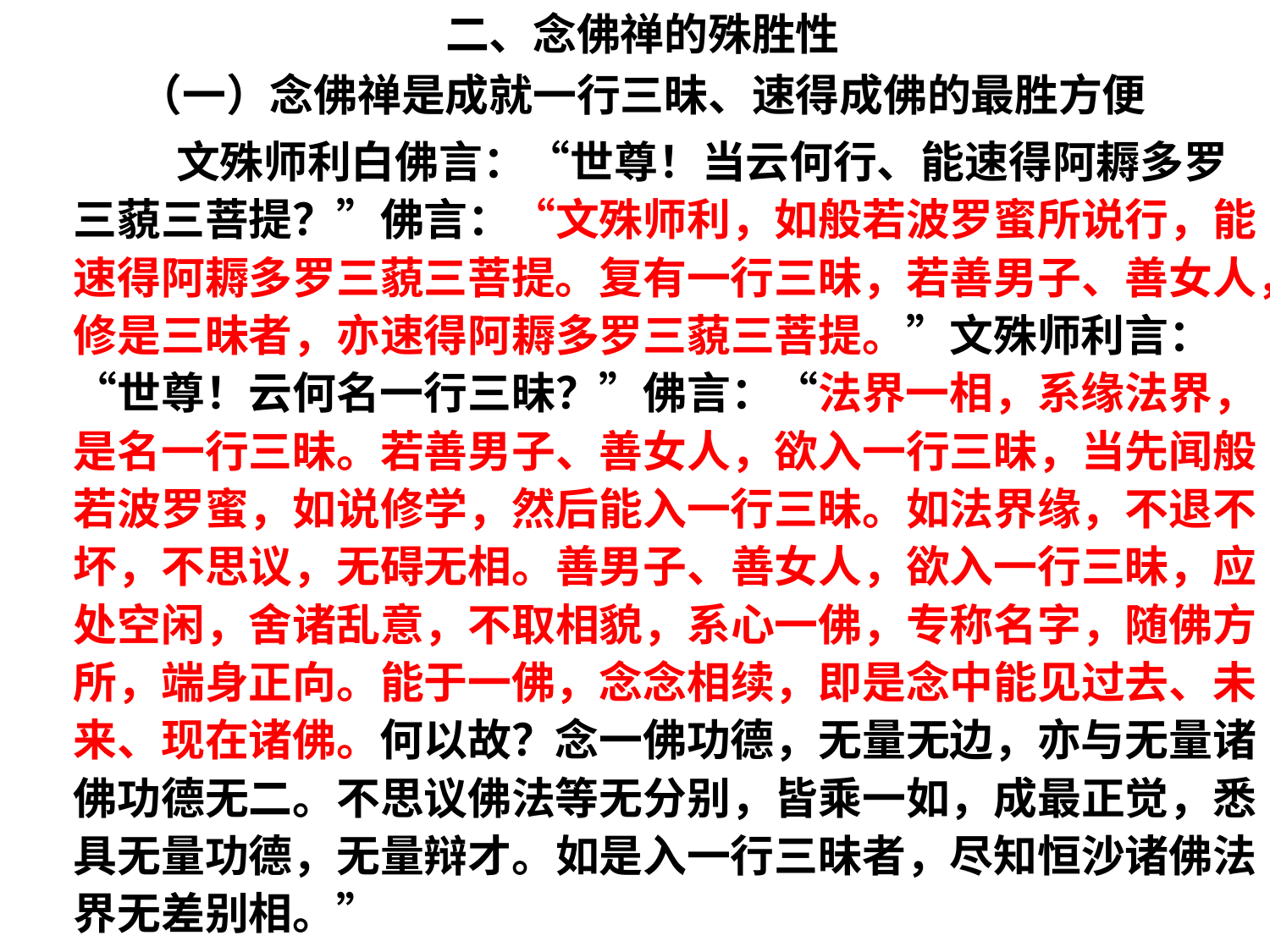

二、念佛禅的殊胜性
（一）念佛禅是成就一行三昧、速得成佛的最胜方便
              文殊师利白佛言：“世尊！当云何行、能速得阿耨多罗三藐三菩提？”佛言：“文殊师利，如般若波罗蜜所说行，能速得阿耨多罗三藐三菩提。复有一行三昧，若善男子、善女人，修是三昧者，亦速得阿耨多罗三藐三菩提。”文殊师利言：“世尊！云何名一行三昧？”佛言：“法界一相，系缘法界，是名一行三昧。若善男子、善女人，欲入一行三昧，当先闻般若波罗蜜，如说修学，然后能入一行三昧。如法界缘，不退不坏，不思议，无碍无相。善男子、善女人，欲入一行三昧，应处空闲，舍诸乱意，不取相貌，系心一佛，专称名字，随佛方所，端身正向。能于一佛，念念相续，即是念中能见过去、未来、现在诸佛。何以故？念一佛功德，无量无边，亦与无量诸佛功德无二。不思议佛法等无分别，皆乘一如，成最正觉，悉具无量功德，无量辩才。如是入一行三昧者，尽知恒沙诸佛法界无差别相。”